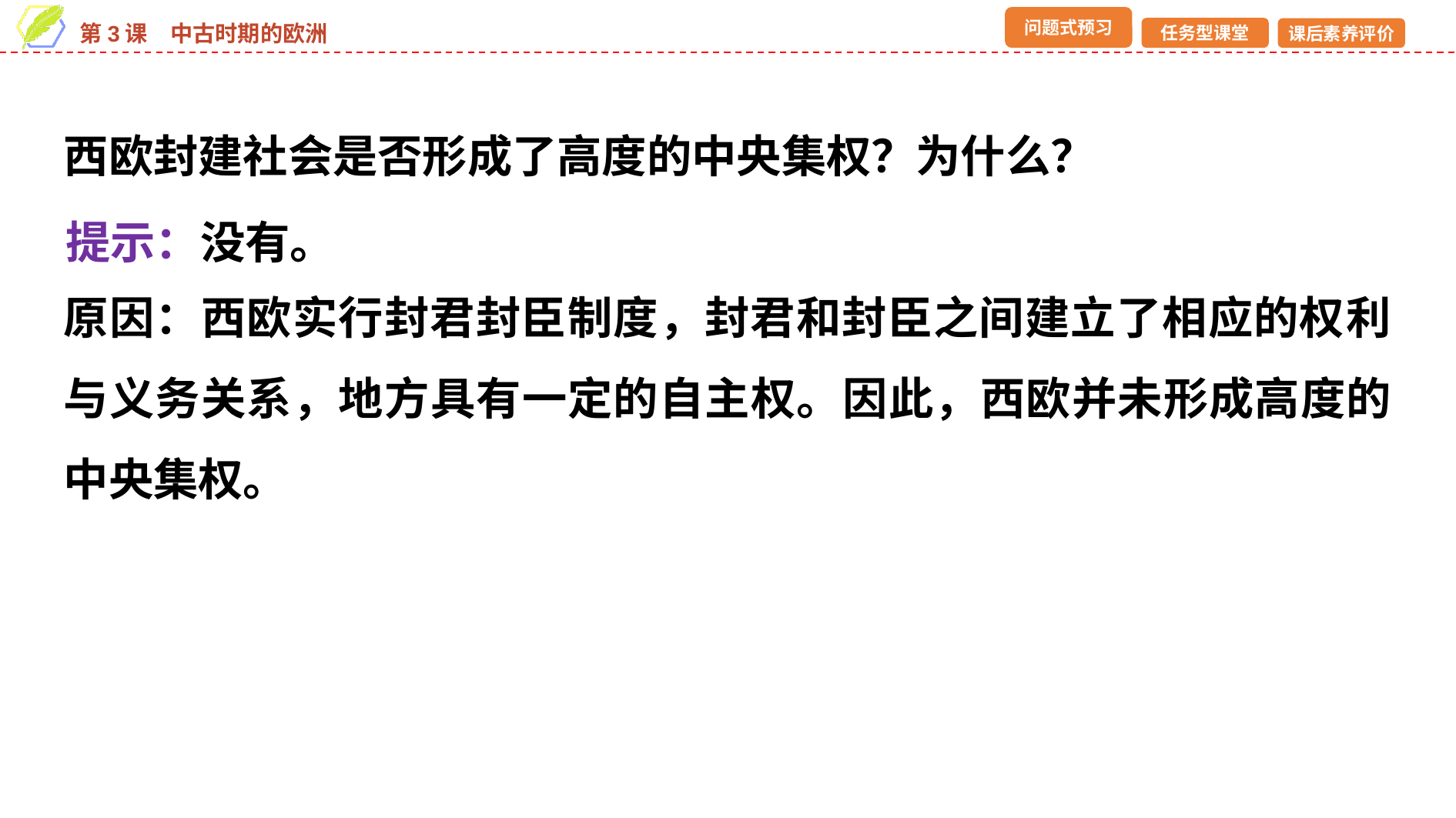

西欧封建社会是否形成了高度的中央集权？为什么？

原因：西欧实行封君封臣制度，封君和封臣之间建立了相应的权利与义务关系，地方具有一定的自主权。因此，西欧并未形成高度的中央集权。
提示：没有。